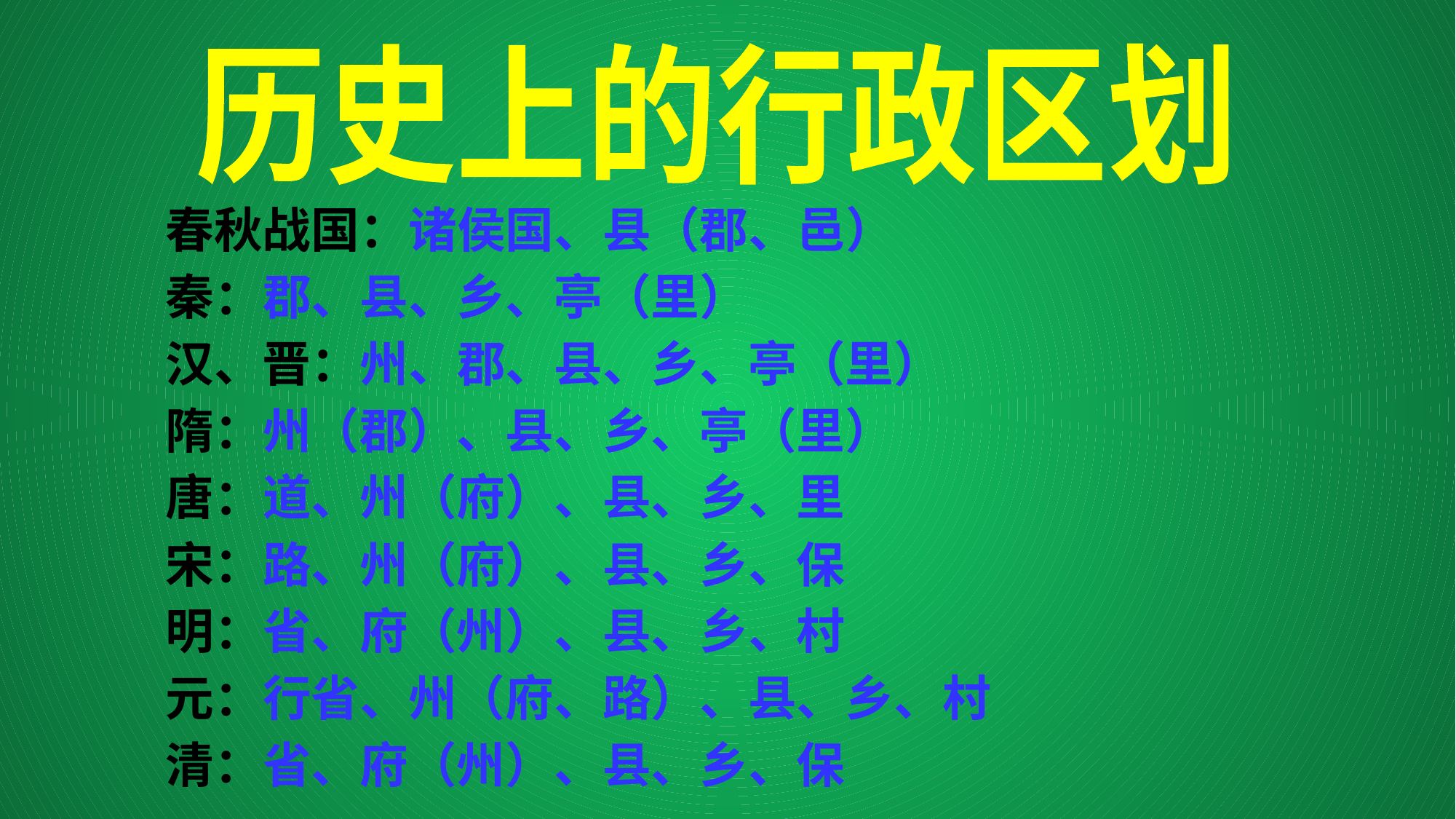

历史上的行政区划
春秋战国：诸侯国、县（郡、邑）
秦：郡、县、乡、亭（里）
汉、晋：州、郡、县、乡、亭（里）
隋：州（郡）、县、乡、亭（里）
唐：道、州（府）、县、乡、里
宋：路、州（府）、县、乡、保
明：省、府（州）、县、乡、村
元：行省、州（府、路）、县、乡、村
清：省、府（州）、县、乡、保